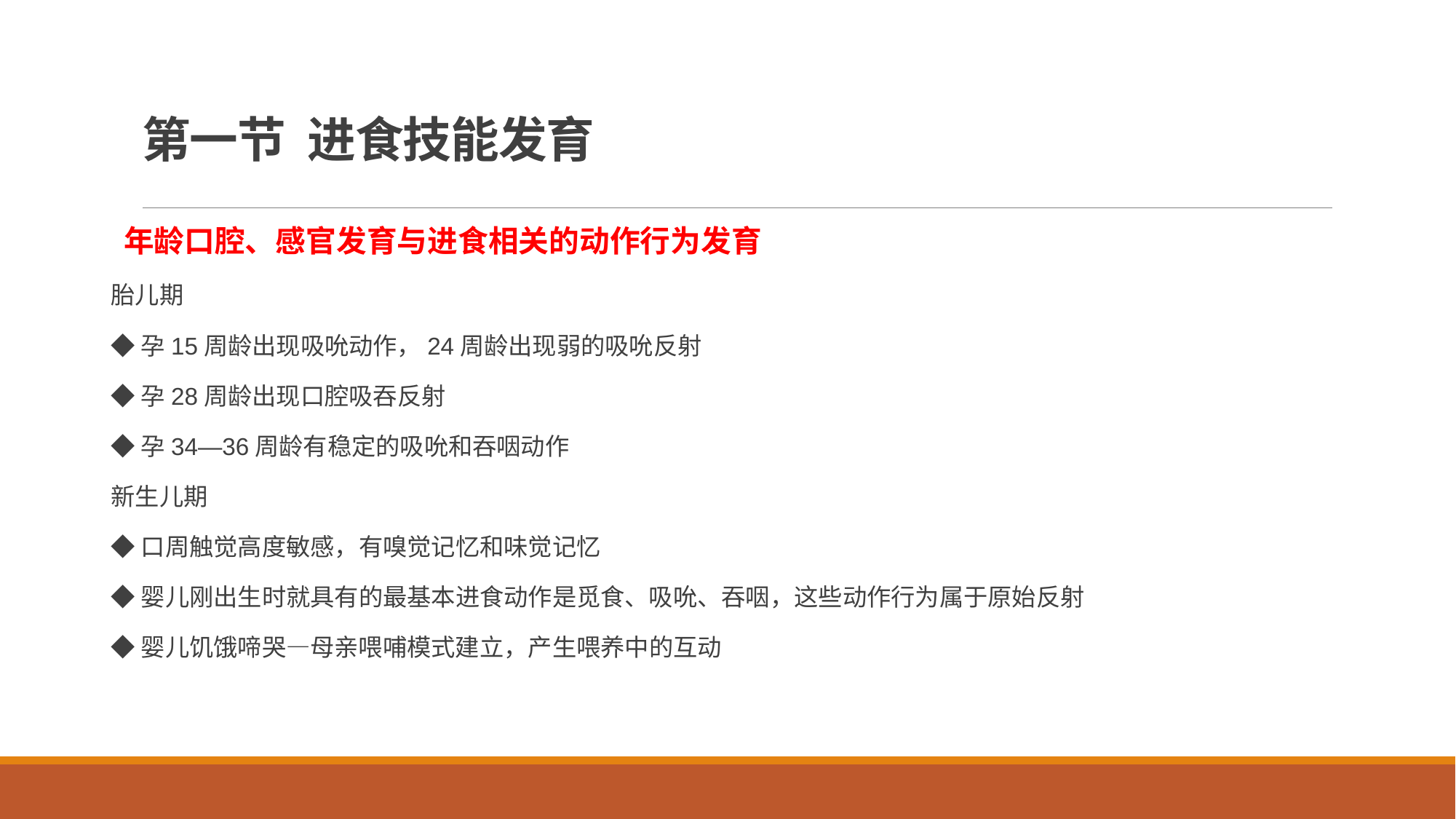

# 第一节  进食技能发育

年龄口腔、感官发育与进食相关的动作行为发育
胎儿期
◆孕15周龄出现吸吮动作，24周龄出现弱的吸吮反射
◆孕28周龄出现口腔吸吞反射
◆孕34—36周龄有稳定的吸吮和吞咽动作
新生儿期
◆口周触觉高度敏感，有嗅觉记忆和味觉记忆
◆婴儿刚出生时就具有的最基本进食动作是觅食、吸吮、吞咽，这些动作行为属于原始反射
◆婴儿饥饿啼哭—母亲喂哺模式建立，产生喂养中的互动